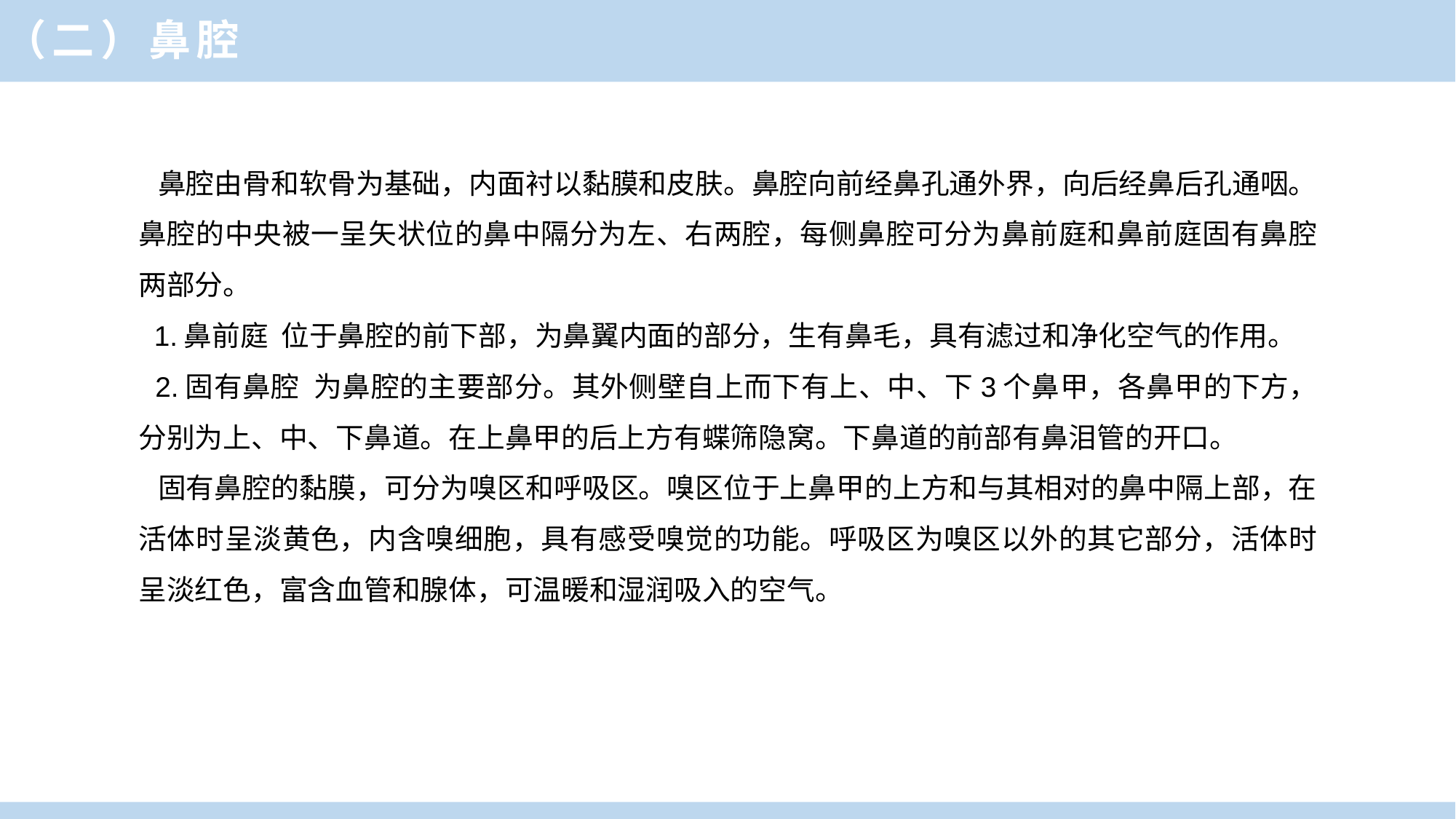

# （二）鼻腔

  鼻腔由骨和软骨为基础，内面衬以黏膜和皮肤。鼻腔向前经鼻孔通外界，向后经鼻后孔通咽。鼻腔的中央被一呈矢状位的鼻中隔分为左、右两腔，每侧鼻腔可分为鼻前庭和鼻前庭固有鼻腔两部分。
  1.鼻前庭  位于鼻腔的前下部，为鼻翼内面的部分，生有鼻毛，具有滤过和净化空气的作用。
  2.固有鼻腔  为鼻腔的主要部分。其外侧壁自上而下有上、中、下3个鼻甲，各鼻甲的下方，分别为上、中、下鼻道。在上鼻甲的后上方有蝶筛隐窝。下鼻道的前部有鼻泪管的开口。
  固有鼻腔的黏膜，可分为嗅区和呼吸区。嗅区位于上鼻甲的上方和与其相对的鼻中隔上部，在活体时呈淡黄色，内含嗅细胞，具有感受嗅觉的功能。呼吸区为嗅区以外的其它部分，活体时呈淡红色，富含血管和腺体，可温暖和湿润吸入的空气。